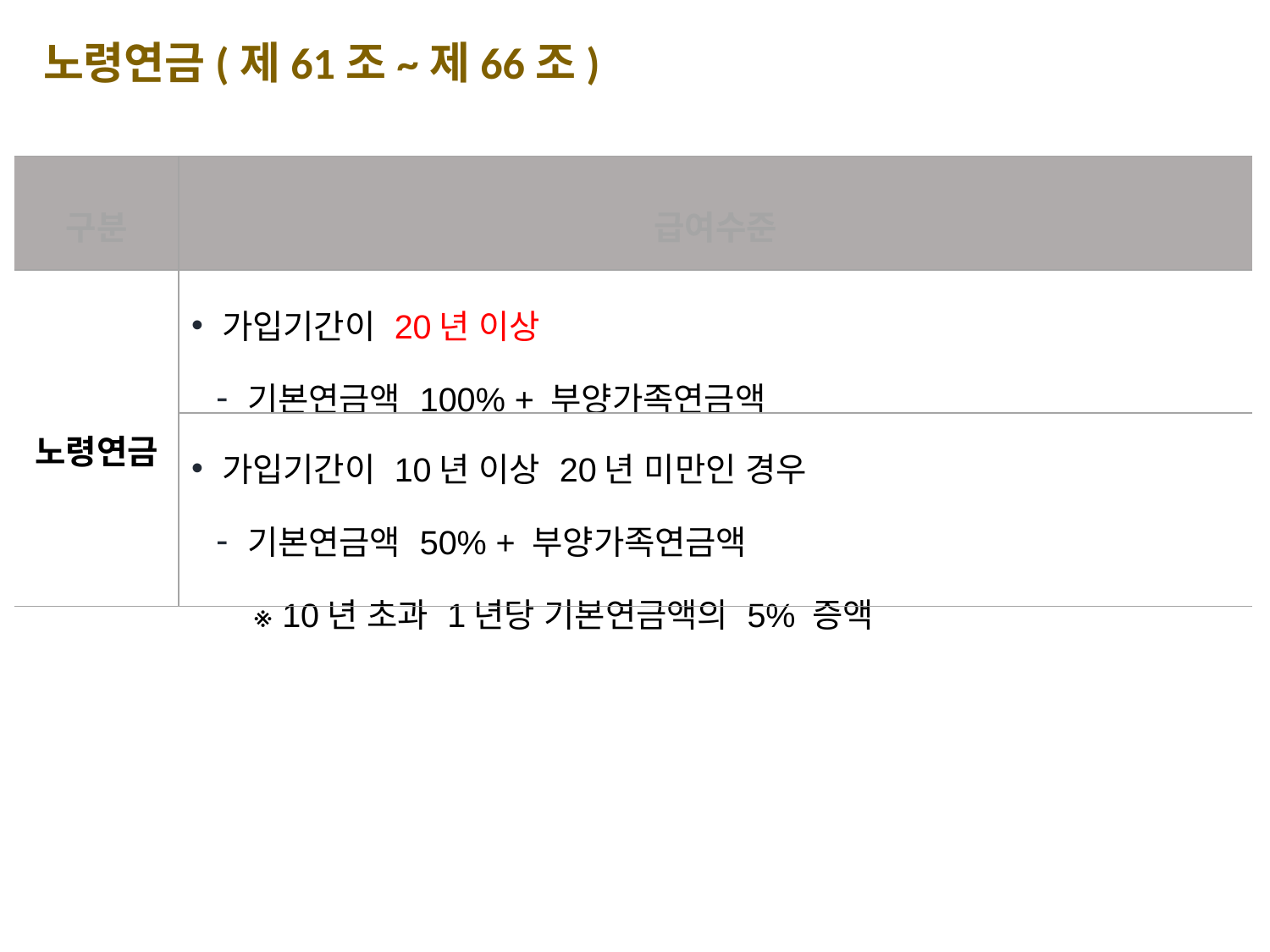

노령연금(제61조~제66조)
| 구분 | 급여수준 |
| --- | --- |
| 노령연금 | 가입기간이 20년 이상 기본연금액 100% + 부양가족연금액 |
|  | 가입기간이 10년 이상 20년 미만인 경우 기본연금액 50% + 부양가족연금액 ※ 10년 초과 1년당 기본연금액의 5% 증액 |